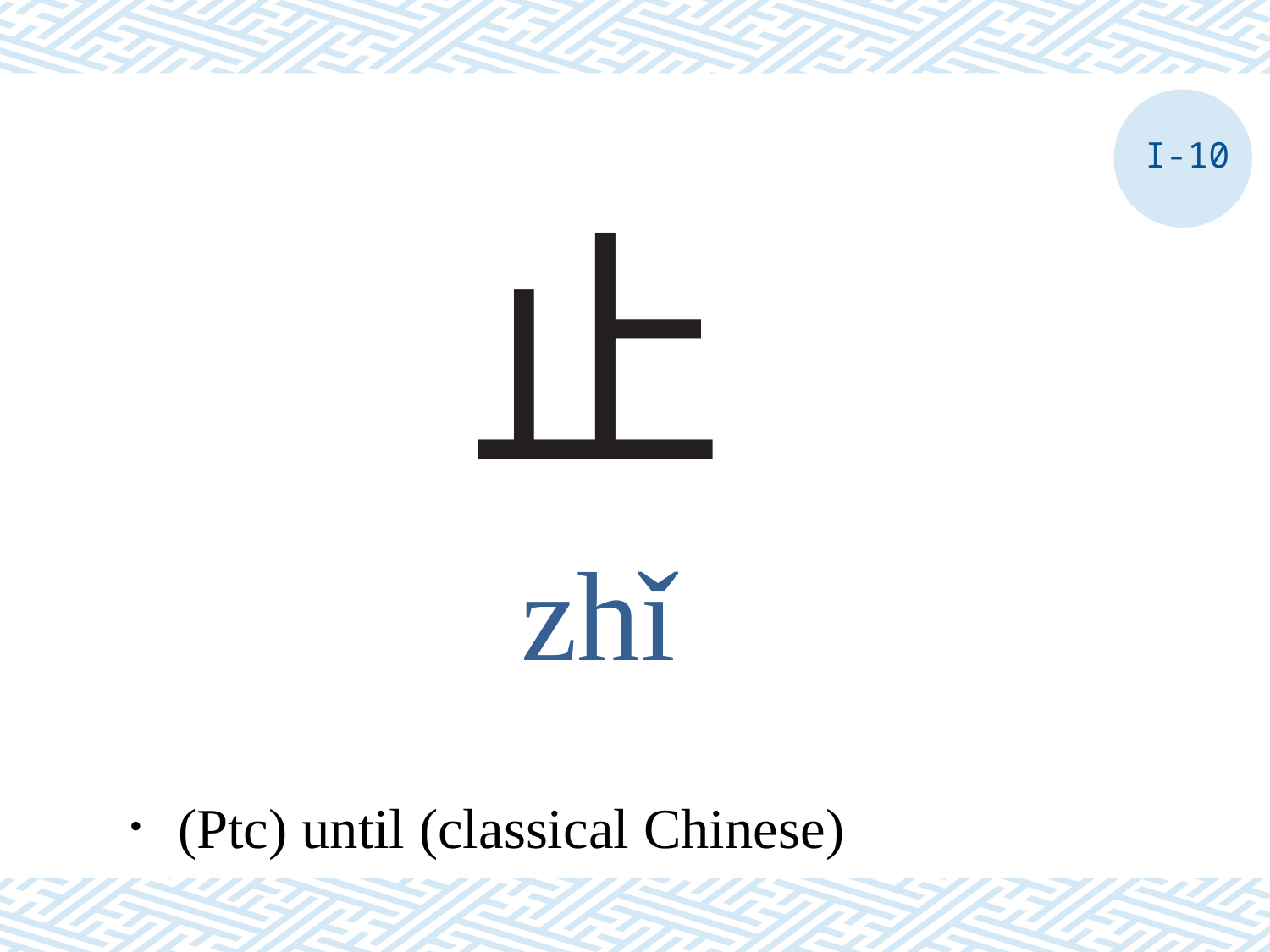

I-10

# 止
zhǐ
．(Ptc) until (classical Chinese)